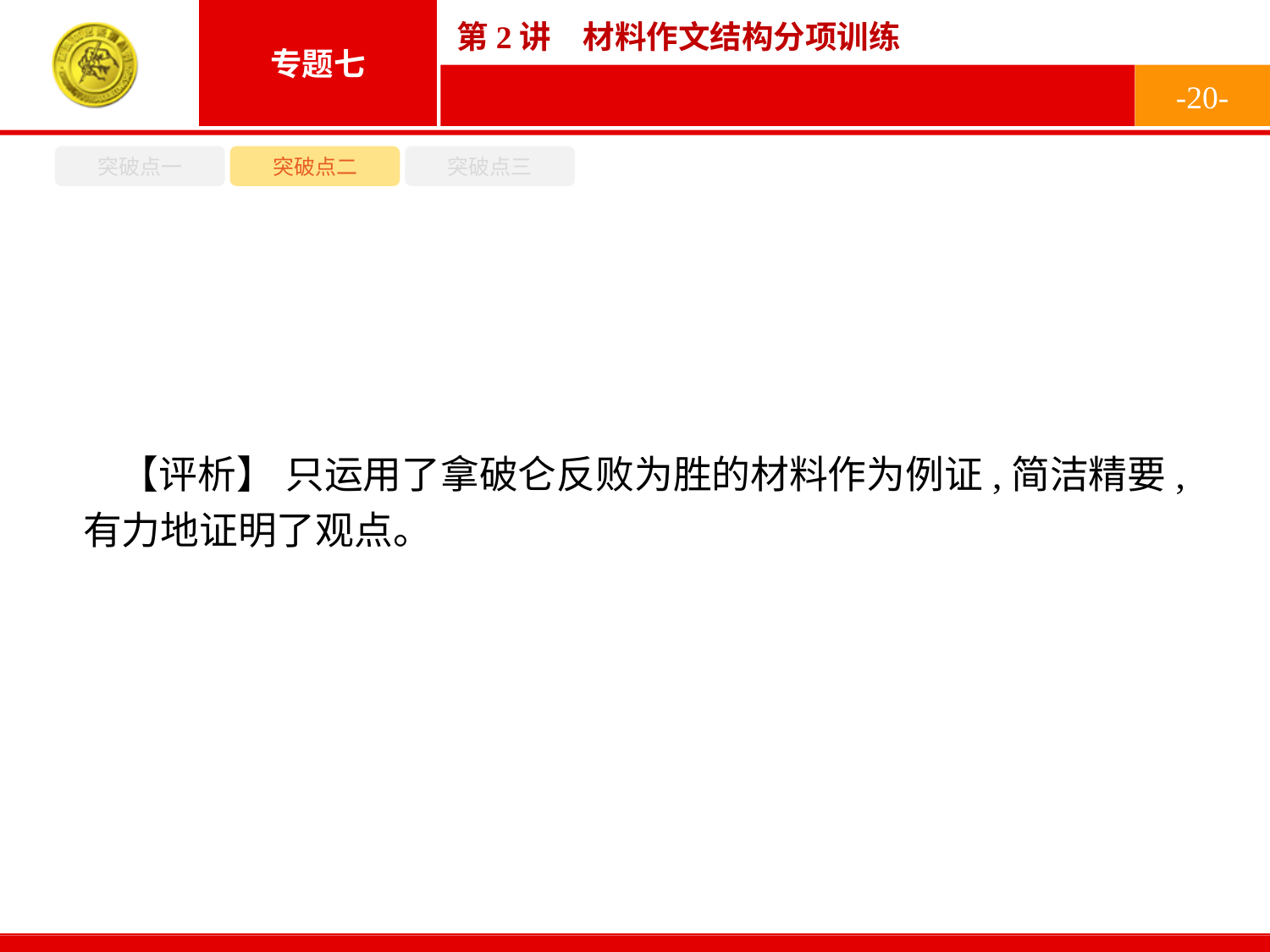

-20-
突破点一
突破点二
突破点三
【评析】 只运用了拿破仑反败为胜的材料作为例证,简洁精要,有力地证明了观点。